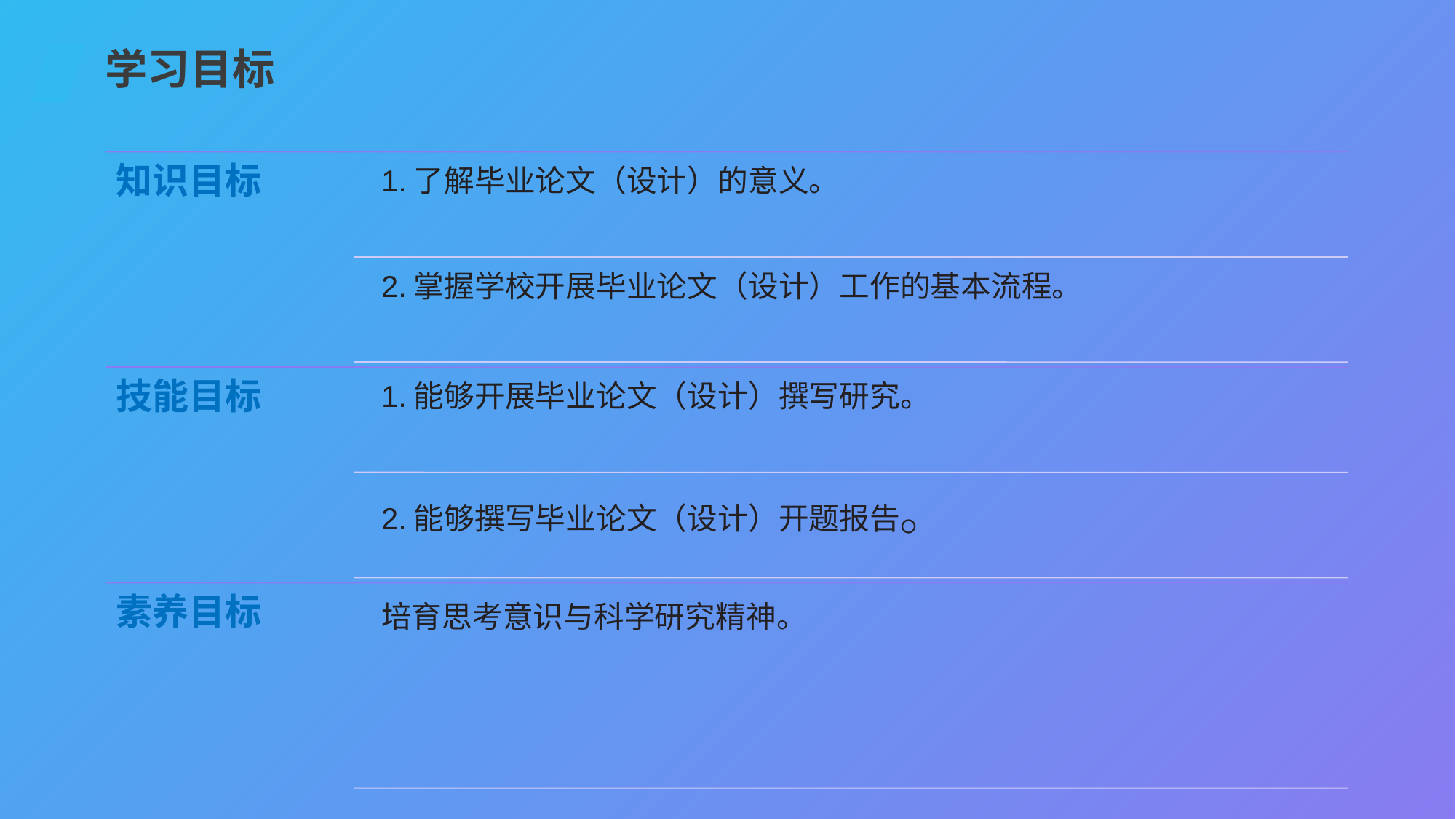

学习目标
知识目标
1.了解毕业论文（设计）的意义。
2.掌握学校开展毕业论文（设计）工作的基本流程。
技能目标
1.能够开展毕业论文（设计）撰写研究。
2.能够撰写毕业论文（设计）开题报告。
素养目标
培育思考意识与科学研究精神。